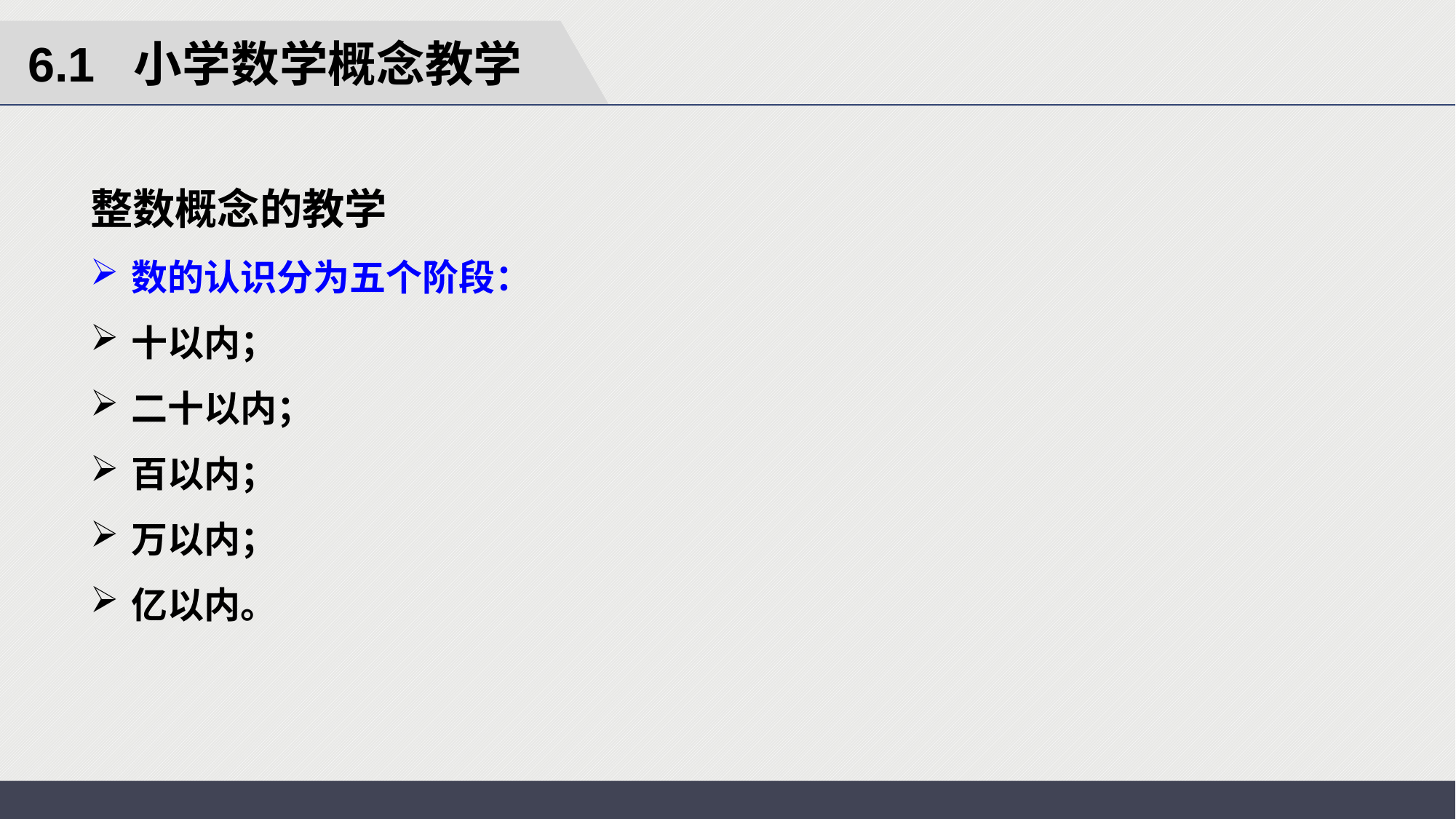

6.1  小学数学概念教学
整数概念的教学
数的认识分为五个阶段：
十以内；
二十以内；
百以内；
万以内；
亿以内。